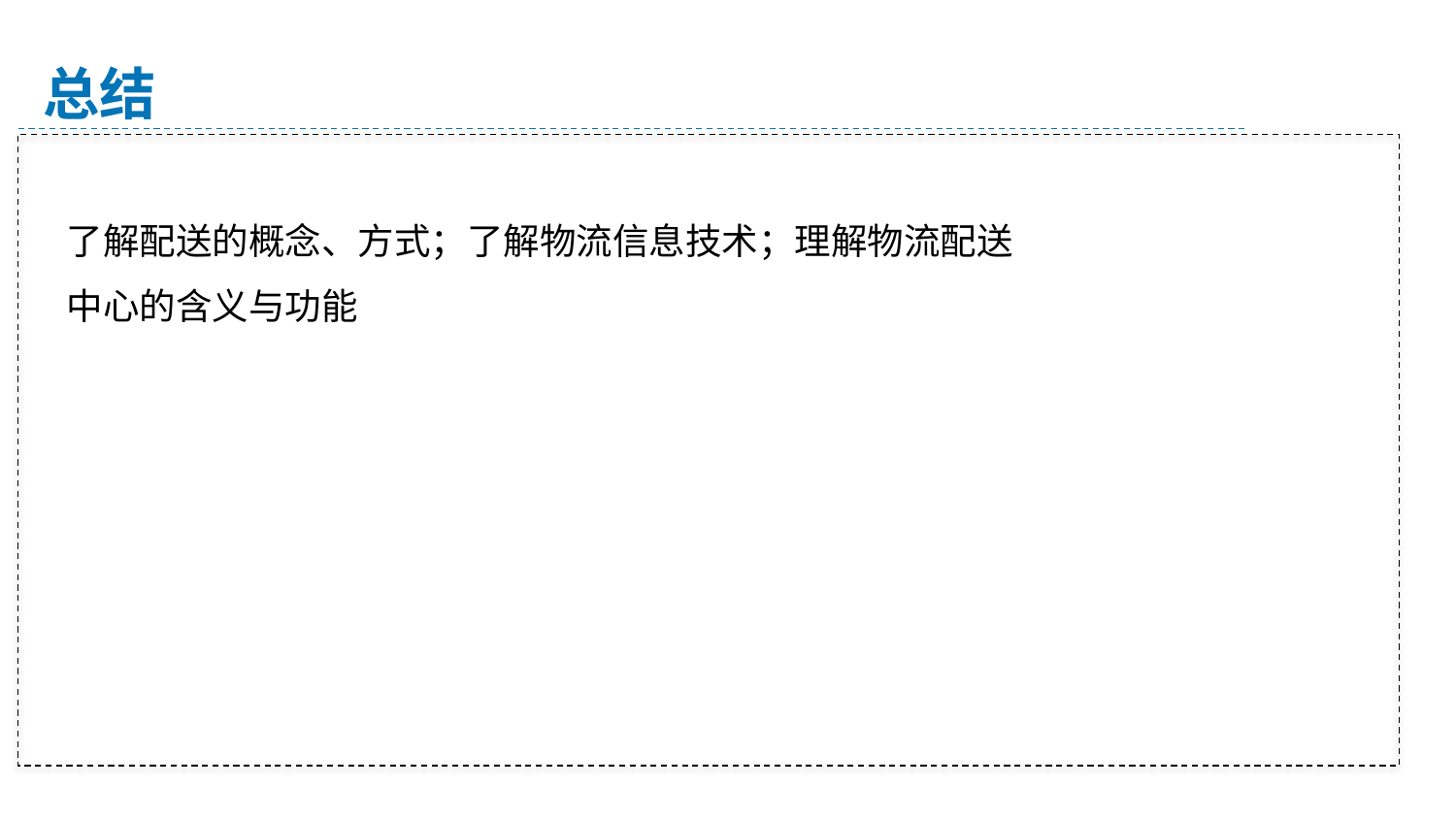

总结

了解配送的概念、方式；了解物流信息技术；理解物流配送中心的含义与功能